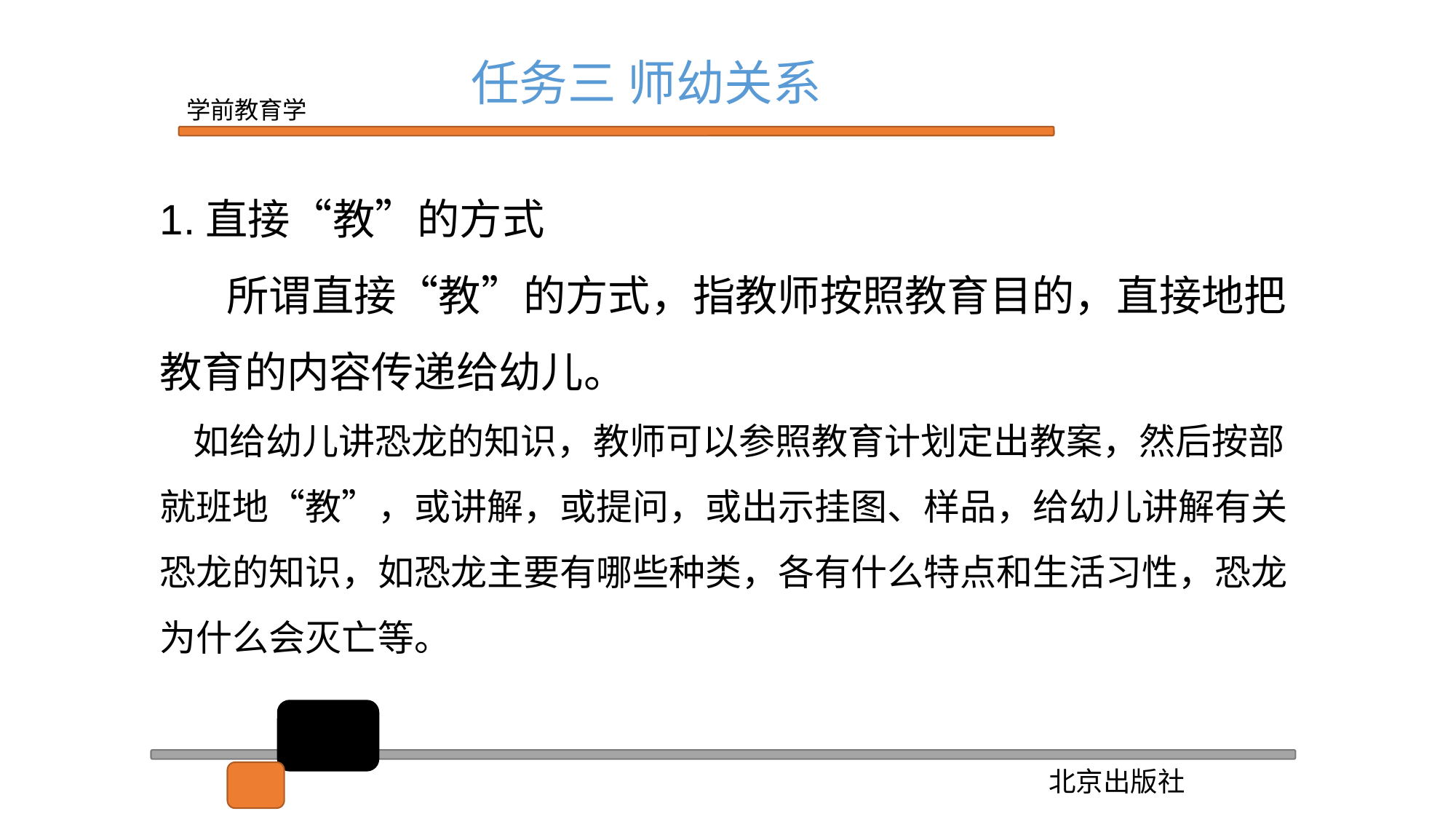

任务三 师幼关系

1.直接“教”的方式
      所谓直接“教”的方式，指教师按照教育目的，直接地把教育的内容传递给幼儿。
   如给幼儿讲恐龙的知识，教师可以参照教育计划定出教案，然后按部就班地“教”，或讲解，或提问，或出示挂图、样品，给幼儿讲解有关恐龙的知识，如恐龙主要有哪些种类，各有什么特点和生活习性，恐龙为什么会灭亡等。